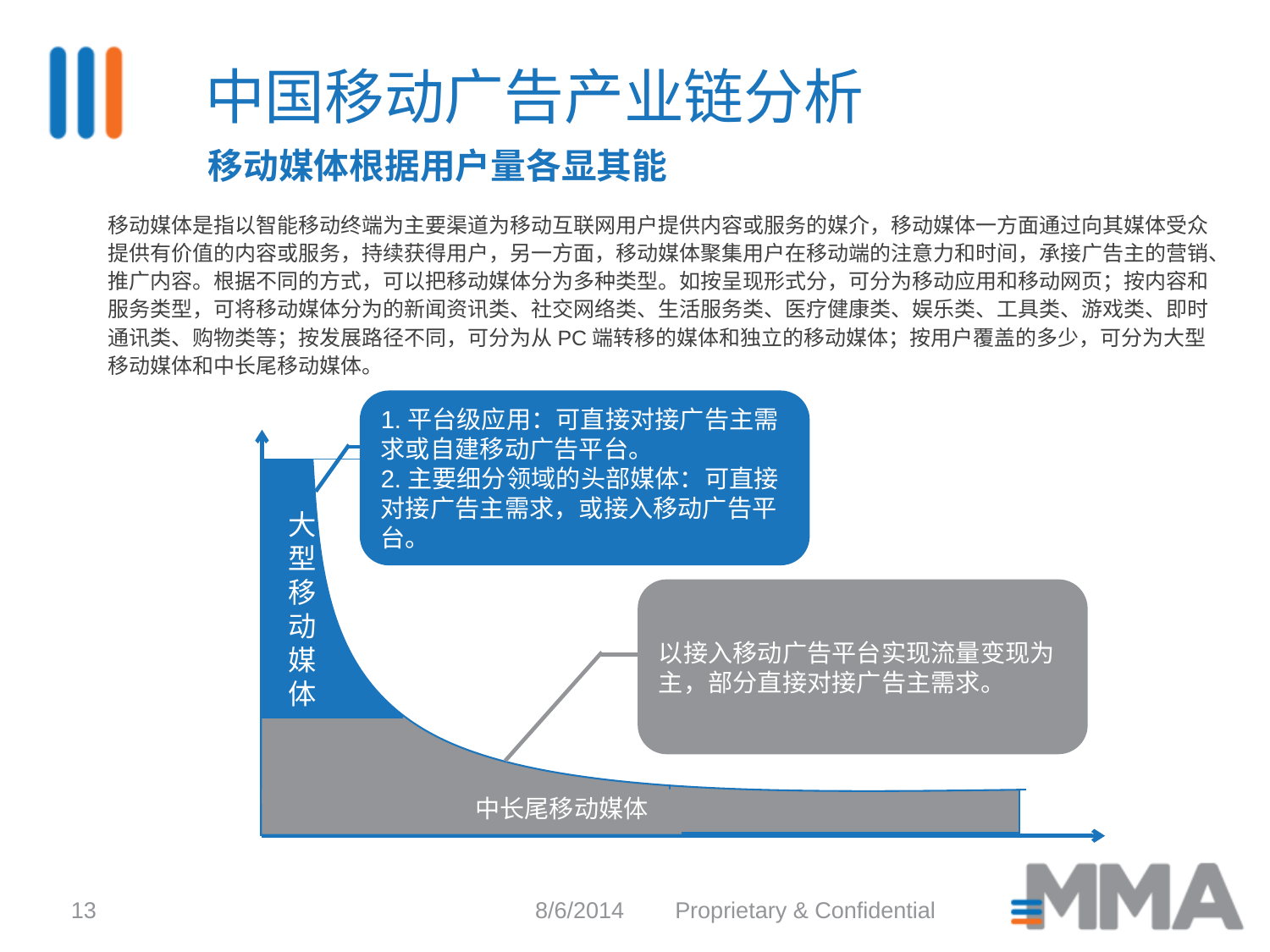

中国移动广告产业链分析
移动媒体根据用户量各显其能
移动媒体是指以智能移动终端为主要渠道为移动互联网用户提供内容或服务的媒介，移动媒体一方面通过向其媒体受众提供有价值的内容或服务，持续获得用户，另一方面，移动媒体聚集用户在移动端的注意力和时间，承接广告主的营销、推广内容。根据不同的方式，可以把移动媒体分为多种类型。如按呈现形式分，可分为移动应用和移动网页；按内容和服务类型，可将移动媒体分为的新闻资讯类、社交网络类、生活服务类、医疗健康类、娱乐类、工具类、游戏类、即时通讯类、购物类等；按发展路径不同，可分为从PC端转移的媒体和独立的移动媒体；按用户覆盖的多少，可分为大型移动媒体和中长尾移动媒体。

1.平台级应用：可直接对接广告主需求或自建移动广告平台。
2.主要细分领域的头部媒体：可直接对接广告主需求，或接入移动广告平台。

大型移动媒体
以接入移动广告平台实现流量变现为主，部分直接对接广告主需求。

中长尾移动媒体

13
8/6/2014
Proprietary & Confidential